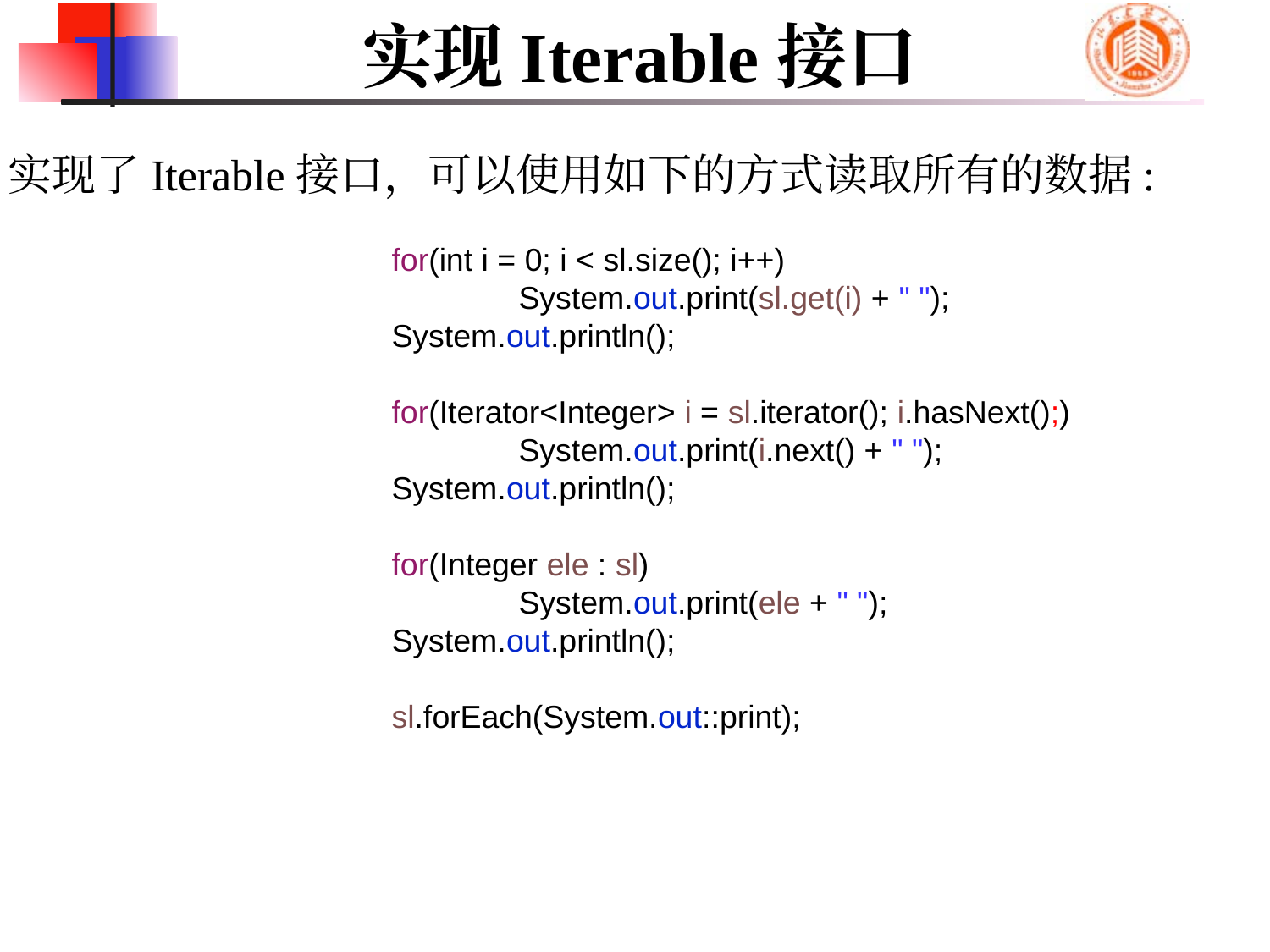

# 实现Iterable接口
实现了Iterable接口，可以使用如下的方式读取所有的数据:
		for(int i = 0; i < sl.size(); i++)
			System.out.print(sl.get(i) + " ");
		System.out.println();

		for(Iterator<Integer> i = sl.iterator(); i.hasNext();)
			System.out.print(i.next() + " ");
		System.out.println();

		for(Integer ele : sl)
			System.out.print(ele + " ");
		System.out.println();

		sl.forEach(System.out::print);